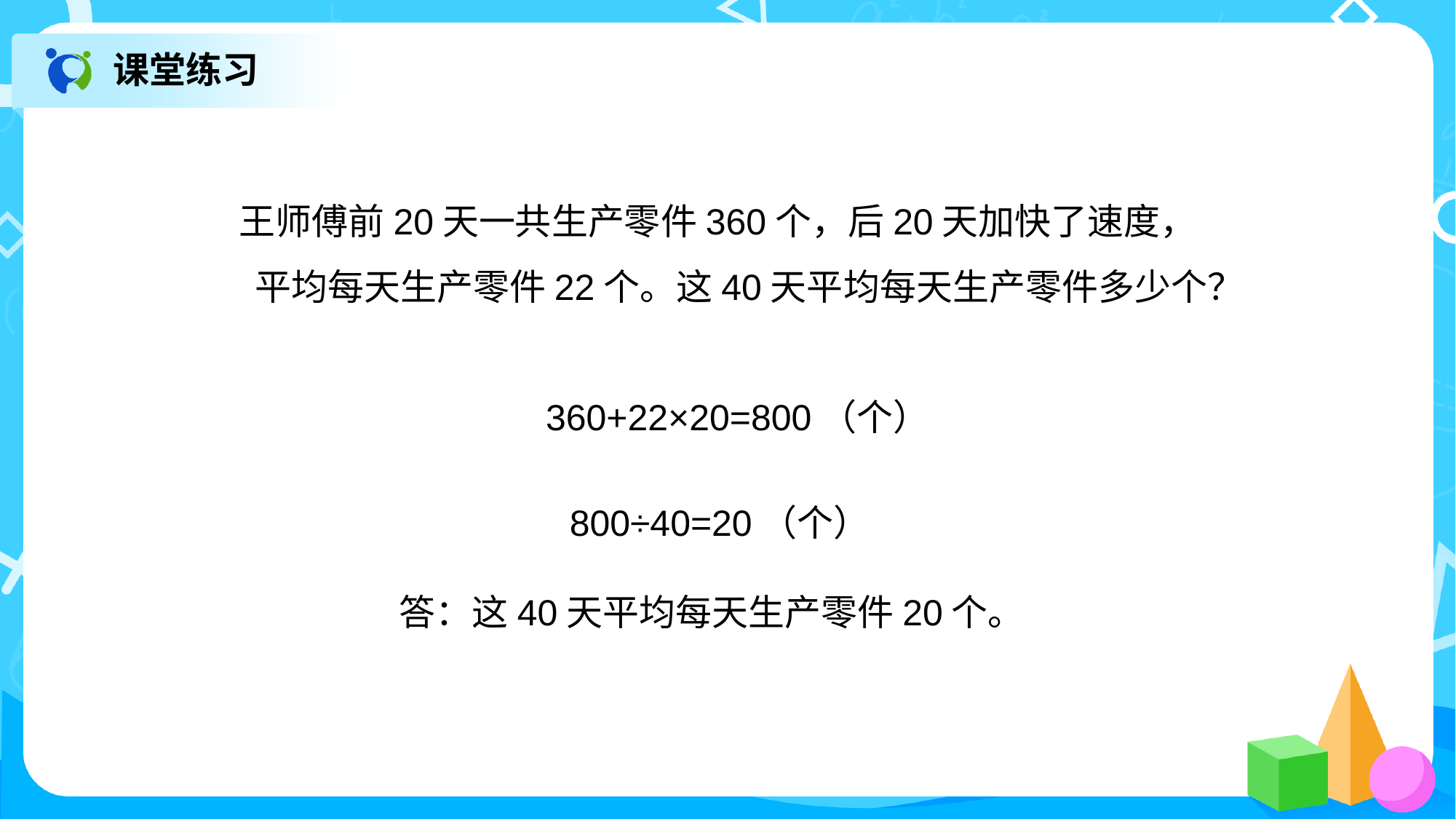

课堂练习
 王师傅前20天一共生产零件360个，后20天加快了速度，平均每天生产零件22个。这40天平均每天生产零件多少个？
360+22×20=800（个）
800÷40=20（个）
答：这40天平均每天生产零件20个。